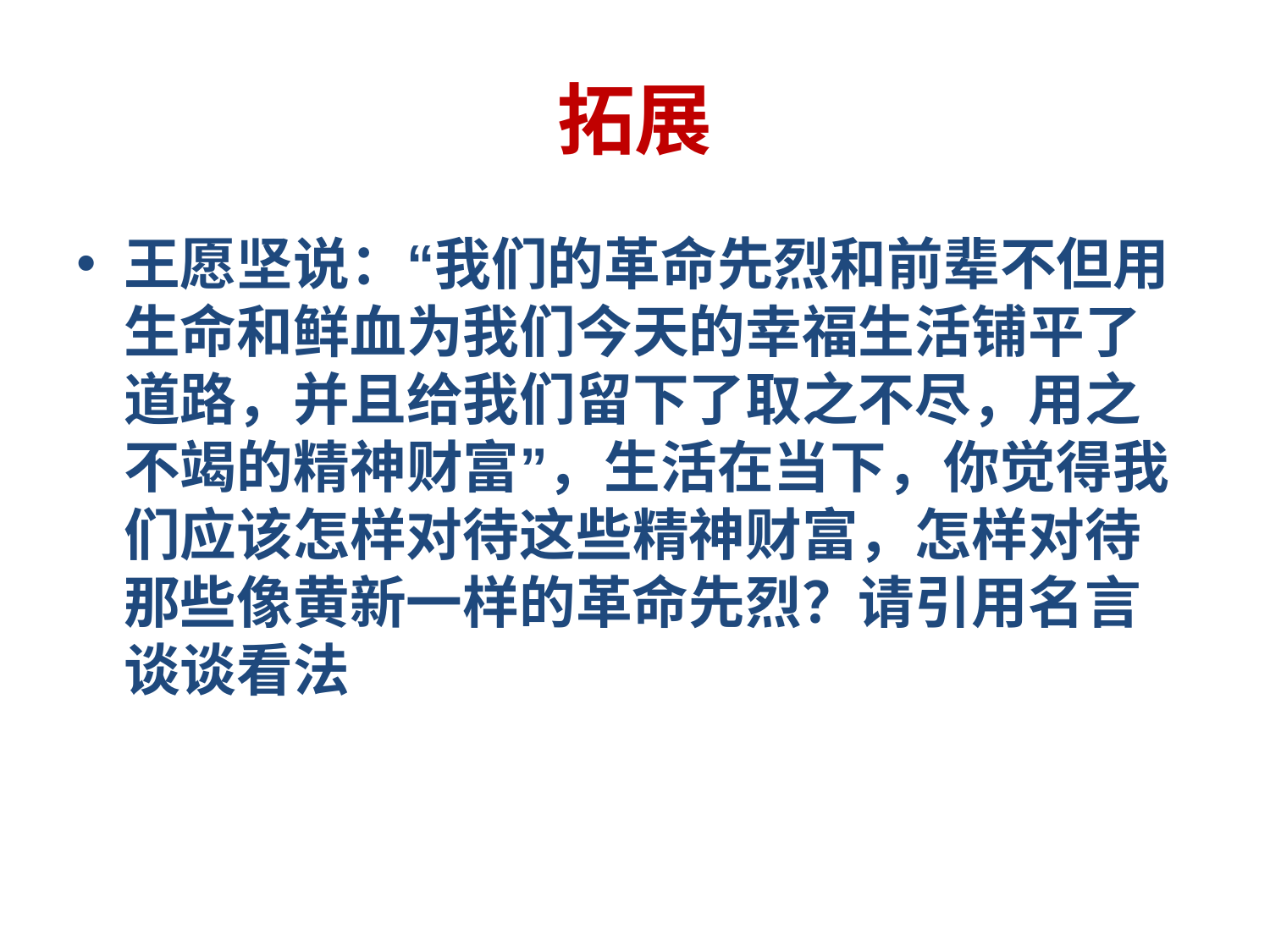

# 拓展
王愿坚说：“我们的革命先烈和前辈不但用生命和鲜血为我们今天的幸福生活铺平了道路，并且给我们留下了取之不尽，用之不竭的精神财富”，生活在当下，你觉得我们应该怎样对待这些精神财富，怎样对待那些像黄新一样的革命先烈？请引用名言谈谈看法